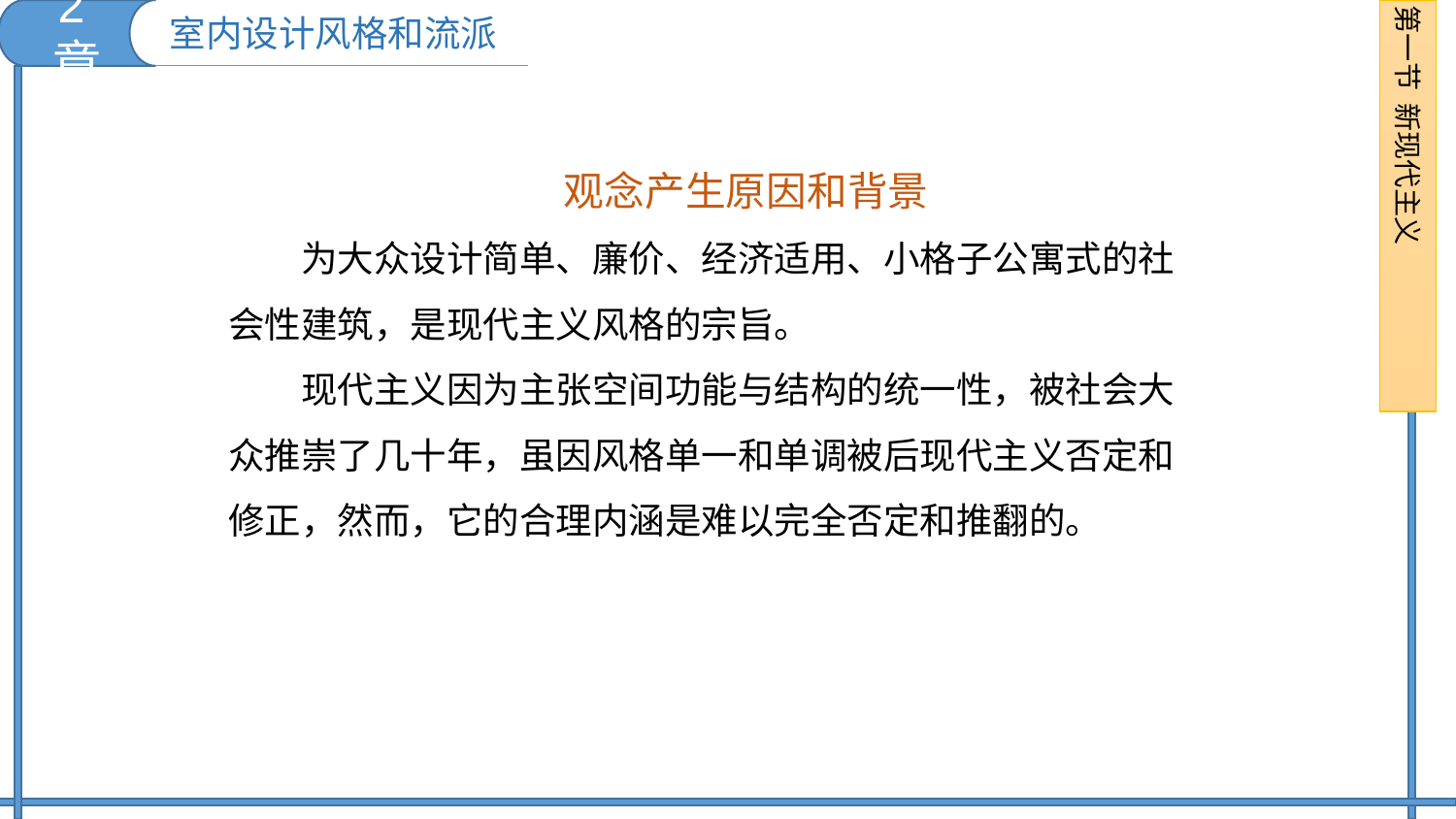

2章
第一节  新现代主义
室内设计风格和流派

观念产生原因和背景
为大众设计简单、廉价、经济适用、小格子公寓式的社会性建筑，是现代主义风格的宗旨。
现代主义因为主张空间功能与结构的统一性，被社会大众推崇了几十年，虽因风格单一和单调被后现代主义否定和修正，然而，它的合理内涵是难以完全否定和推翻的。